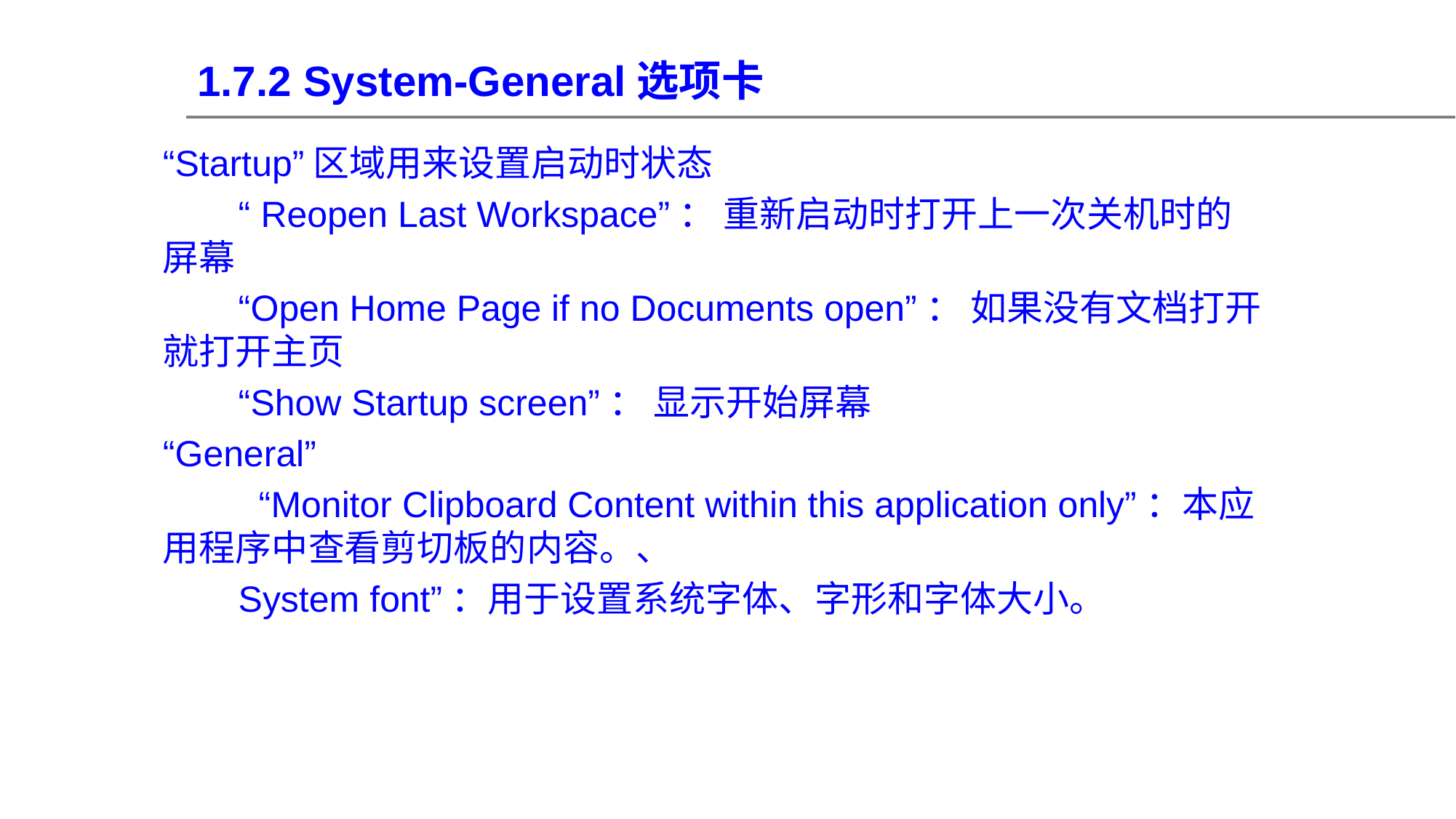

1.7.2 System-General选项卡
“Startup”区域用来设置启动时状态
“ Reopen Last Workspace”： 重新启动时打开上一次关机时的屏幕
“Open Home Page if no Documents open”： 如果没有文档打开就打开主页
“Show Startup screen”： 显示开始屏幕
“General”
  “Monitor Clipboard Content within this application only”：本应用程序中查看剪切板的内容。、
System font”：用于设置系统字体、字形和字体大小。